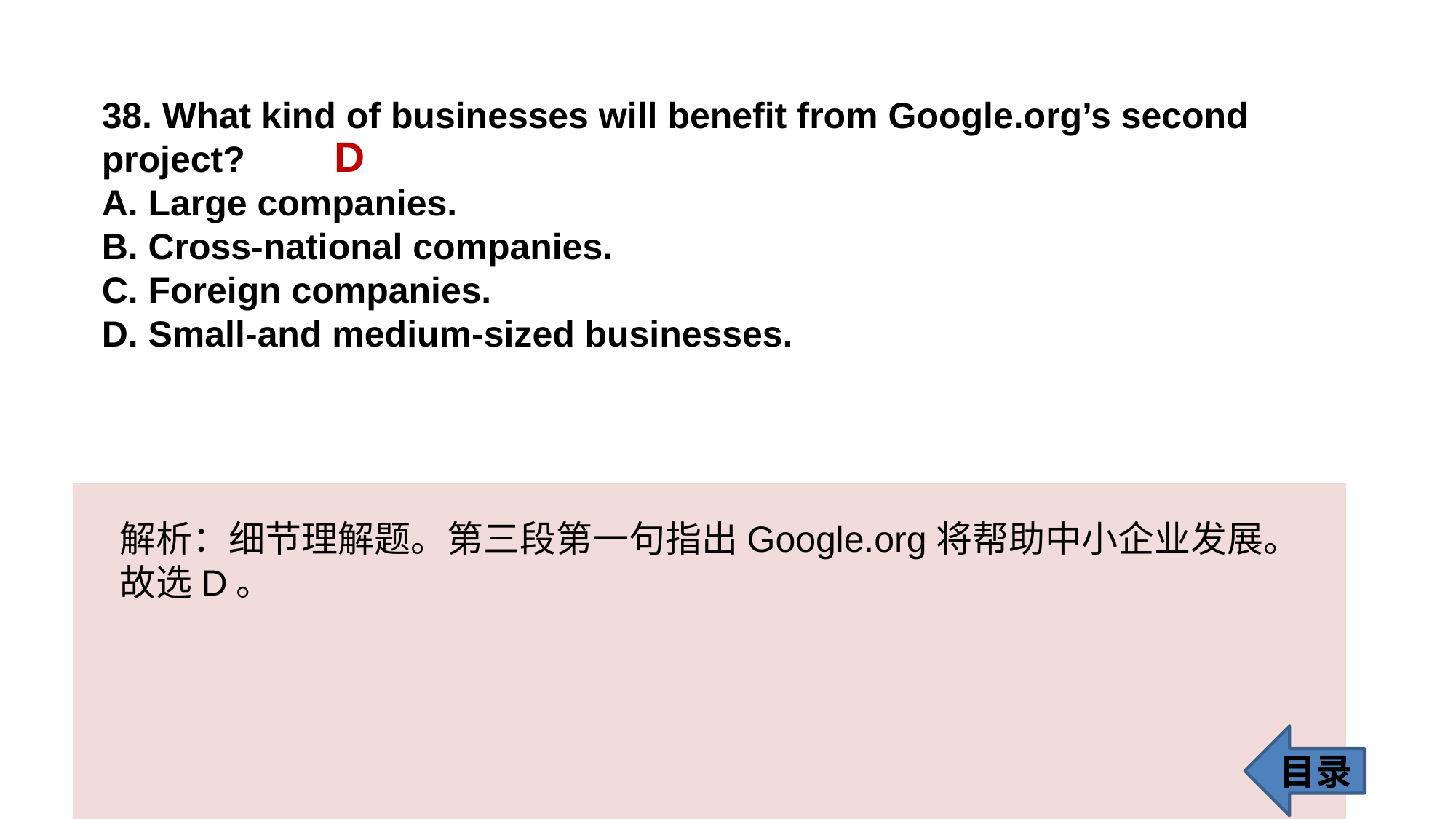

38. What kind of businesses will benefit from Google.org’s second project?
A. Large companies.
B. Cross-national companies.
C. Foreign companies.
D. Small-and medium-sized businesses.
D

解析：细节理解题。第三段第一句指出Google.org将帮助中小企业发展。故选D。
目录
41